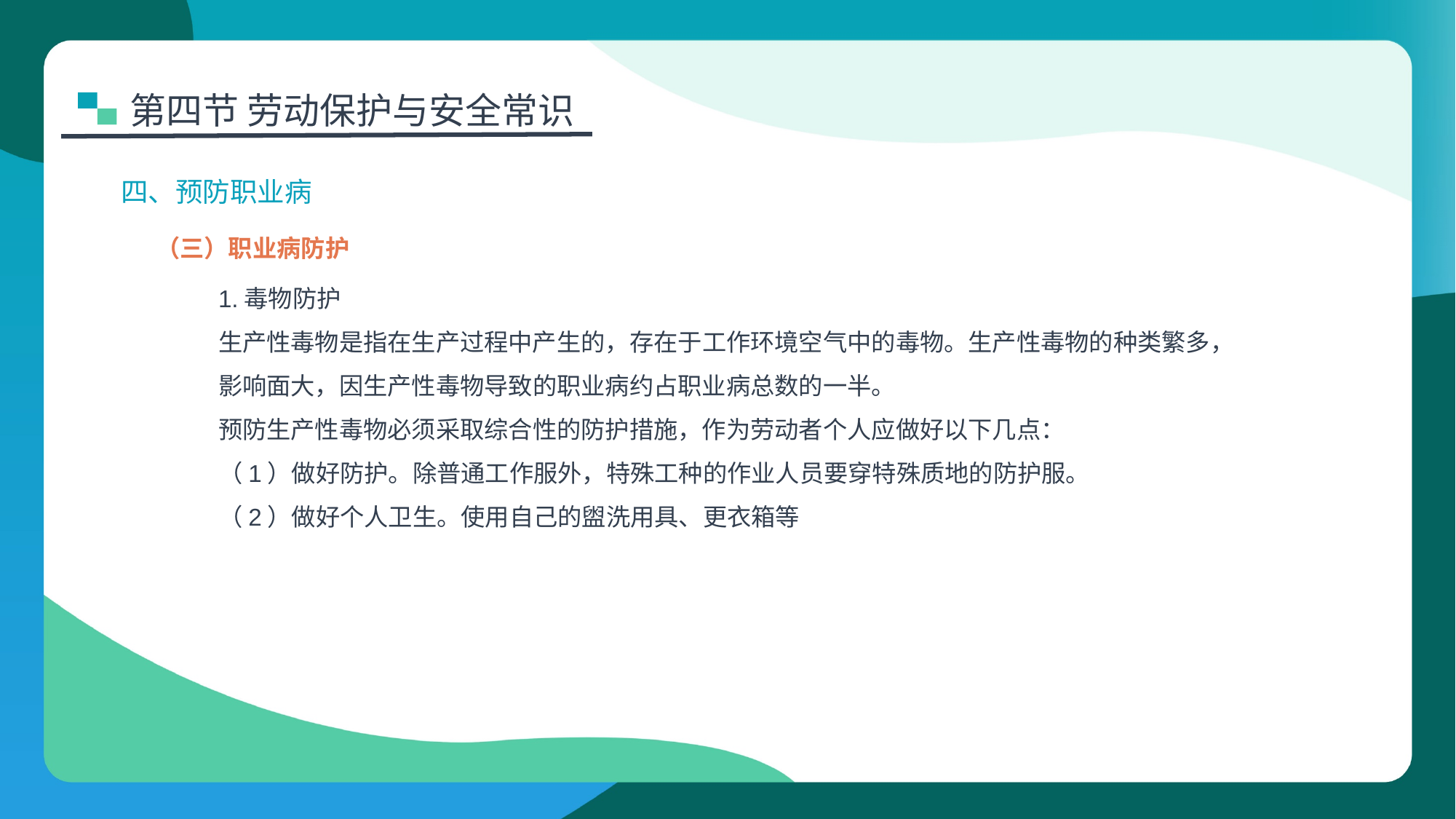

第四节 劳动保护与安全常识

四、预防职业病
（三）职业病防护

1.毒物防护
生产性毒物是指在生产过程中产生的，存在于工作环境空气中的毒物。生产性毒物的种类繁多，影响面大，因生产性毒物导致的职业病约占职业病总数的一半。
预防生产性毒物必须采取综合性的防护措施，作为劳动者个人应做好以下几点：
（1）做好防护。除普通工作服外，特殊工种的作业人员要穿特殊质地的防护服。
（2）做好个人卫生。使用自己的盥洗用具、更衣箱等